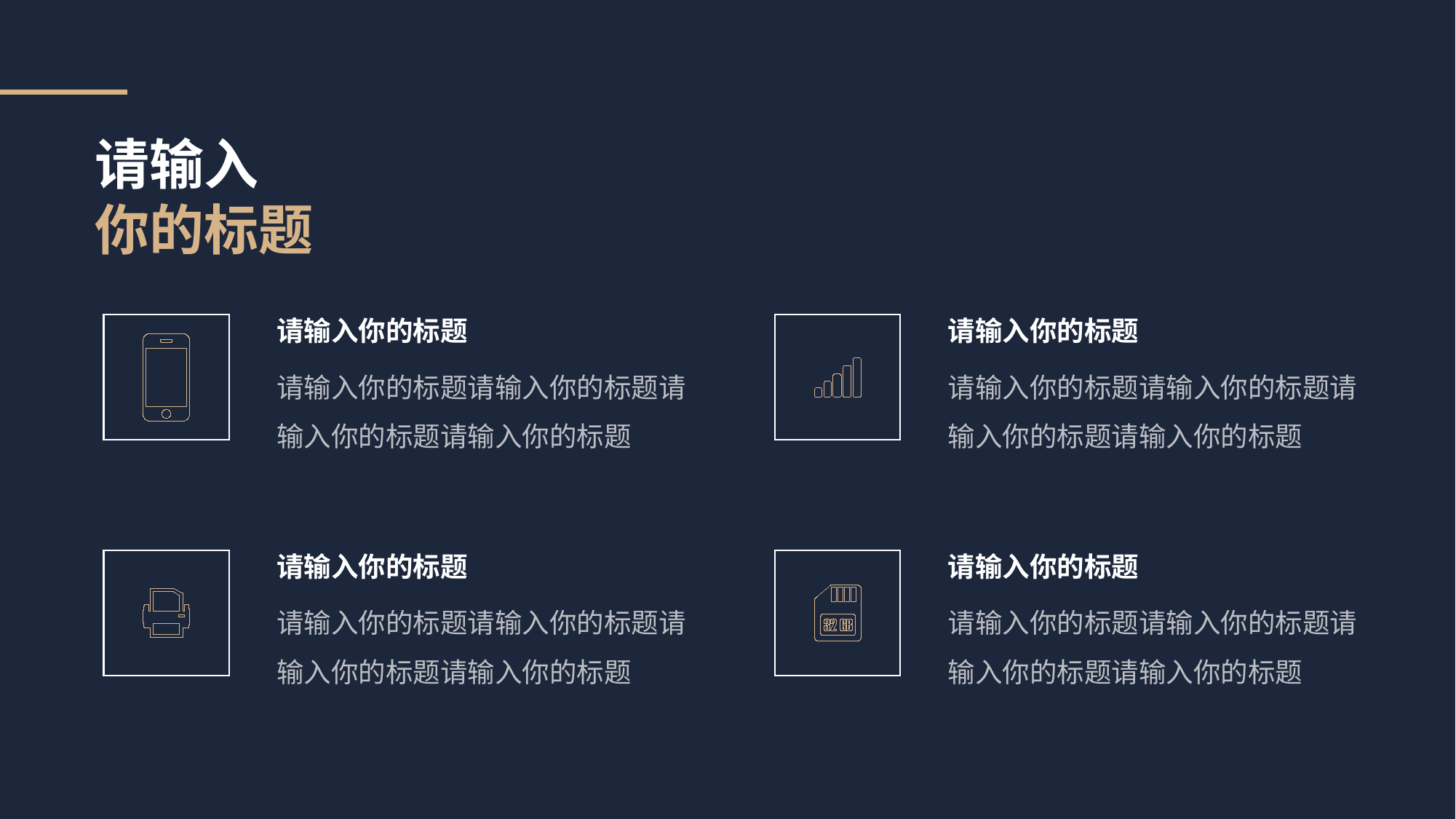

请输入
你的标题
请输入你的标题
请输入你的标题

请输入你的标题请输入你的标题请输入你的标题请输入你的标题
请输入你的标题请输入你的标题请输入你的标题请输入你的标题

请输入你的标题
请输入你的标题

请输入你的标题请输入你的标题请输入你的标题请输入你的标题
请输入你的标题请输入你的标题请输入你的标题请输入你的标题